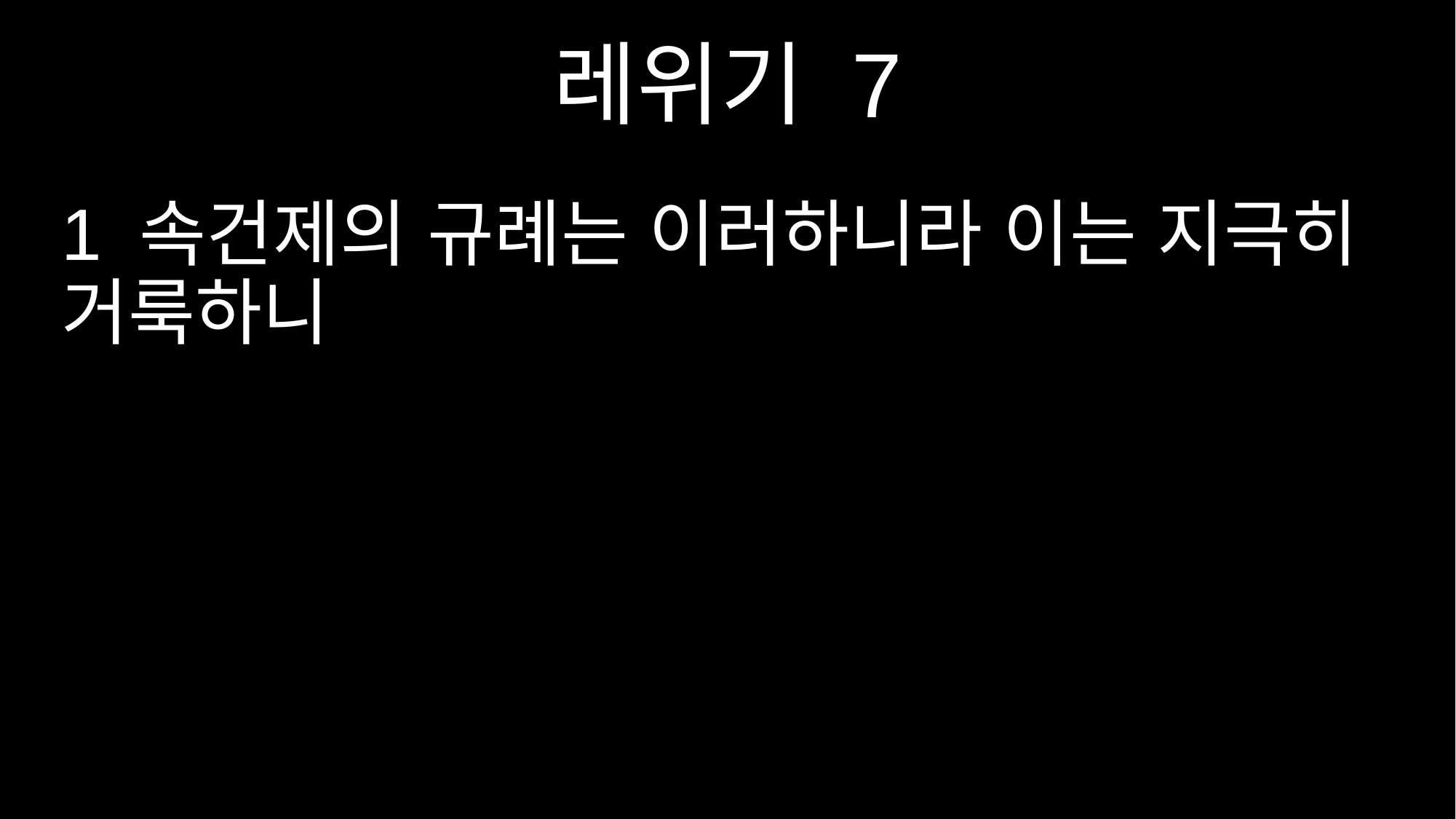

레위기 7
1 속건제의 규례는 이러하니라 이는 지극히 거룩하니